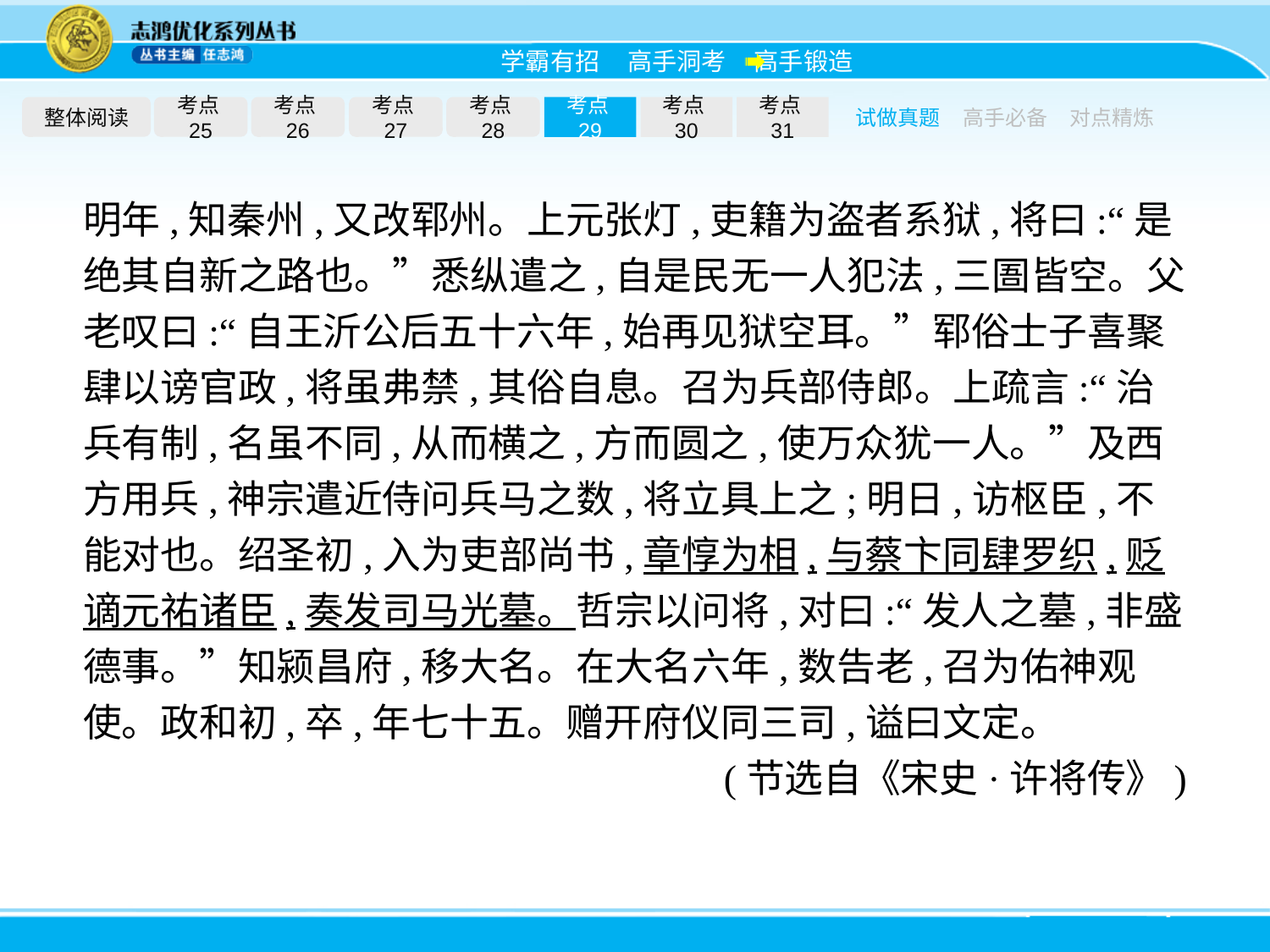

整体阅读
考点25
考点26
考点27
考点28
考点29
考点30
考点31
试做真题
高手必备
对点精炼
明年,知秦州,又改郓州。上元张灯,吏籍为盗者系狱,将曰:“是绝其自新之路也。”悉纵遣之,自是民无一人犯法,三圄皆空。父老叹曰:“自王沂公后五十六年,始再见狱空耳。”郓俗士子喜聚肆以谤官政,将虽弗禁,其俗自息。召为兵部侍郎。上疏言:“治兵有制,名虽不同,从而横之,方而圆之,使万众犹一人。”及西方用兵,神宗遣近侍问兵马之数,将立具上之;明日,访枢臣,不能对也。绍圣初,入为吏部尚书,章惇为相,与蔡卞同肆罗织,贬谪元祐诸臣,奏发司马光墓。哲宗以问将,对曰:“发人之墓,非盛德事。”知颍昌府,移大名。在大名六年,数告老,召为佑神观使。政和初,卒,年七十五。赠开府仪同三司,谥曰文定。
(节选自《宋史·许将传》)